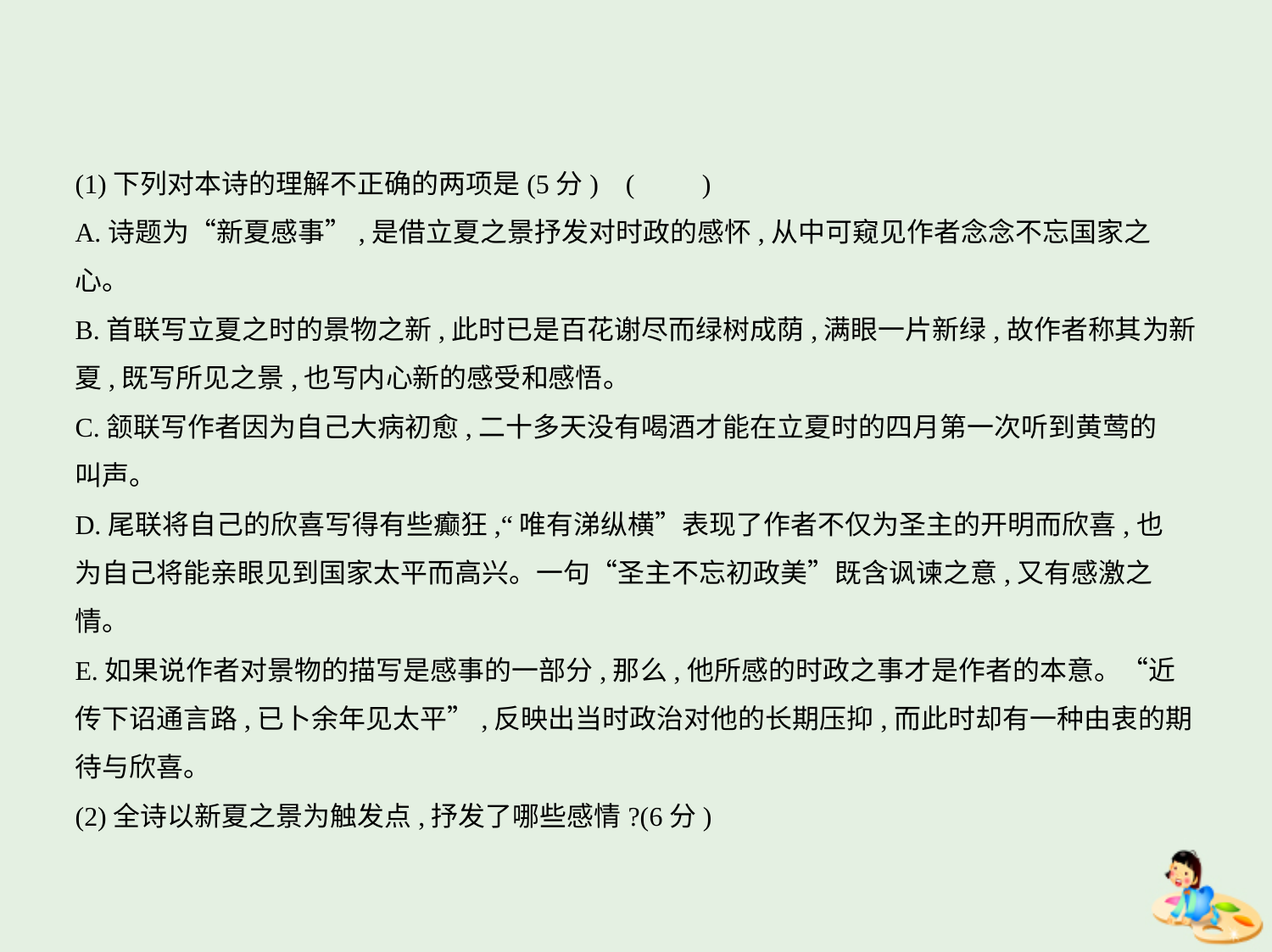

(1)下列对本诗的理解不正确的两项是(5分) (　　)
A.诗题为“新夏感事”,是借立夏之景抒发对时政的感怀,从中可窥见作者念念不忘国家之
心。
B.首联写立夏之时的景物之新,此时已是百花谢尽而绿树成荫,满眼一片新绿,故作者称其为新
夏,既写所见之景,也写内心新的感受和感悟。
C.颔联写作者因为自己大病初愈,二十多天没有喝酒才能在立夏时的四月第一次听到黄莺的
叫声。
D.尾联将自己的欣喜写得有些癫狂,“唯有涕纵横”表现了作者不仅为圣主的开明而欣喜,也
为自己将能亲眼见到国家太平而高兴。一句“圣主不忘初政美”既含讽谏之意,又有感激之
情。
E.如果说作者对景物的描写是感事的一部分,那么,他所感的时政之事才是作者的本意。“近
传下诏通言路,已卜余年见太平”,反映出当时政治对他的长期压抑,而此时却有一种由衷的期
待与欣喜。
(2)全诗以新夏之景为触发点,抒发了哪些感情?(6分)